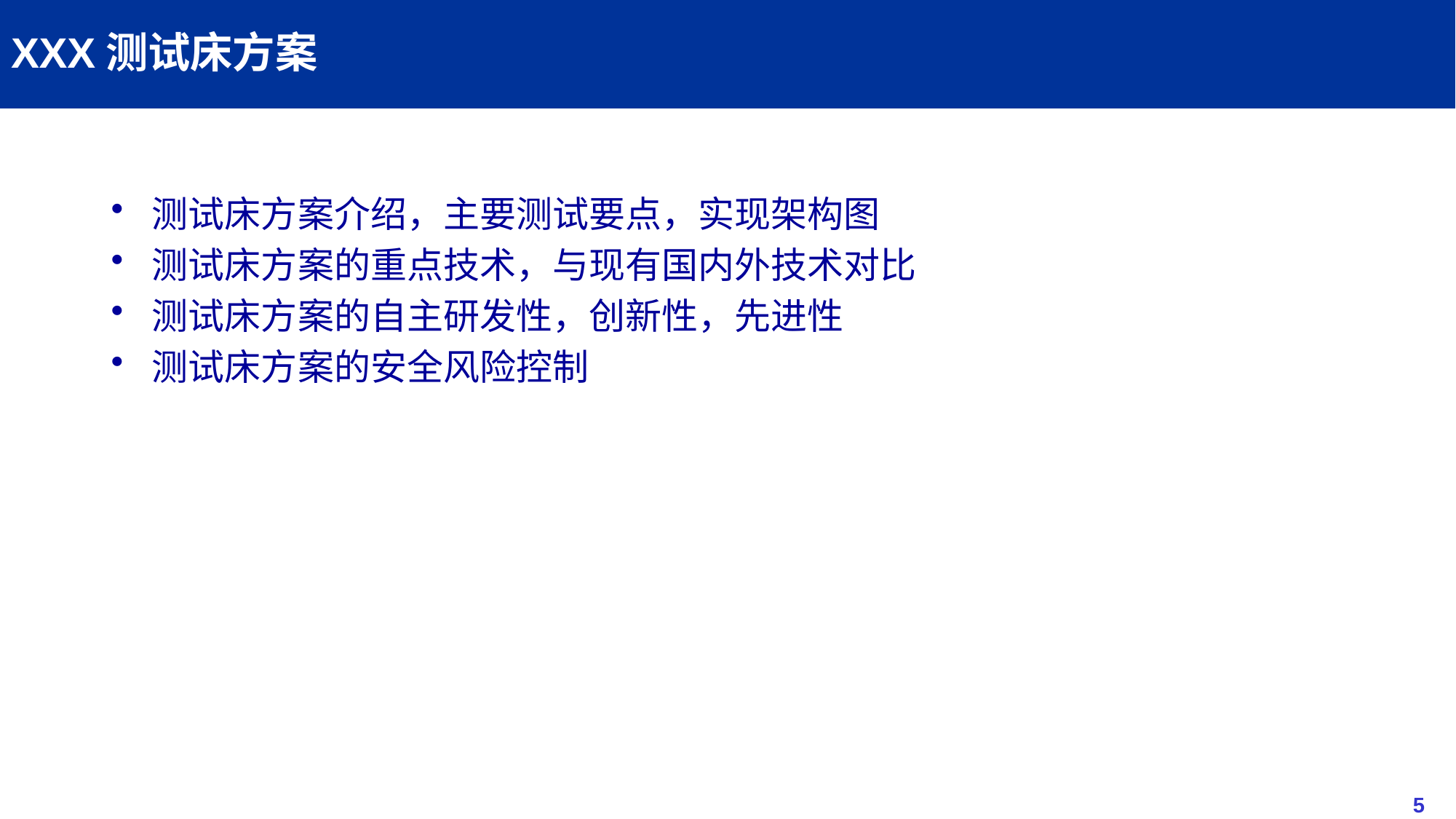

# XXX测试床方案
测试床方案介绍，主要测试要点，实现架构图
测试床方案的重点技术，与现有国内外技术对比
测试床方案的自主研发性，创新性，先进性
测试床方案的安全风险控制